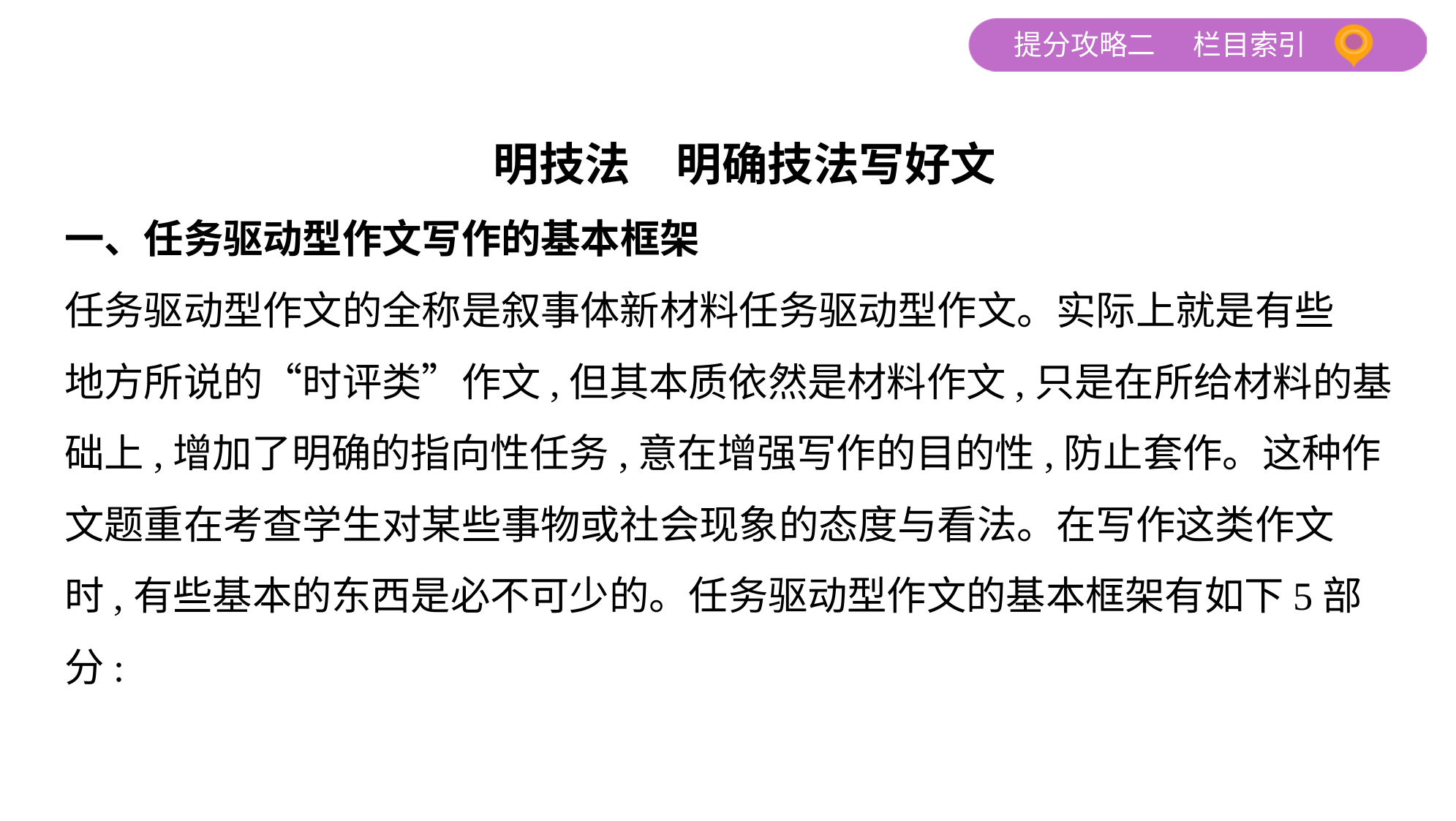

明技法　明确技法写好文
一、任务驱动型作文写作的基本框架
任务驱动型作文的全称是叙事体新材料任务驱动型作文。实际上就是有些
地方所说的“时评类”作文,但其本质依然是材料作文,只是在所给材料的基
础上,增加了明确的指向性任务,意在增强写作的目的性,防止套作。这种作
文题重在考查学生对某些事物或社会现象的态度与看法。在写作这类作文
时,有些基本的东西是必不可少的。任务驱动型作文的基本框架有如下5部
分: